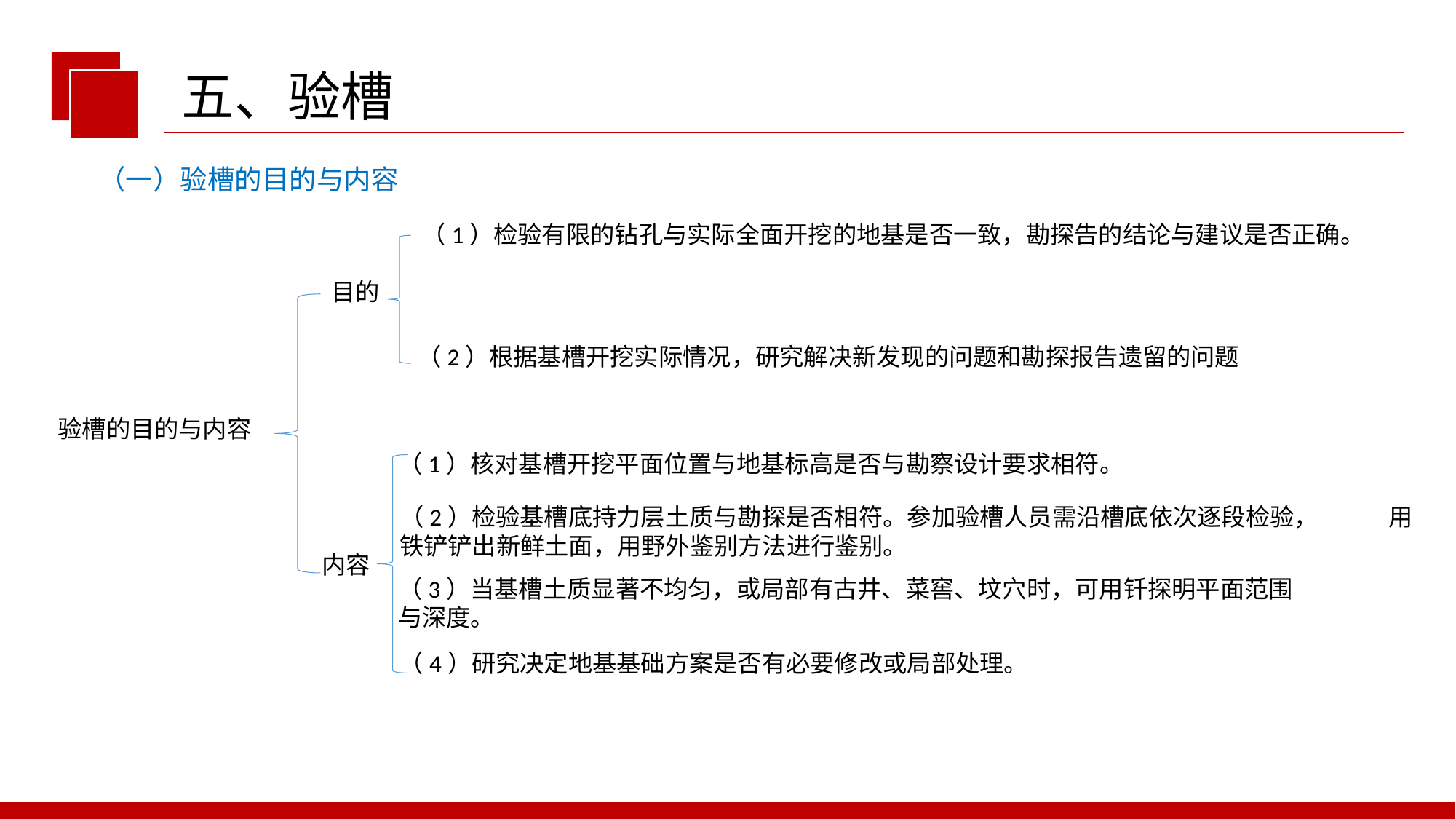

五、验槽
（一）验槽的目的与内容
（1）检验有限的钻孔与实际全面开挖的地基是否一致，勘探告的结论与建议是否正确。

目的

（2）根据基槽开挖实际情况，研究解决新发现的问题和勘探报告遗留的问题
验槽的目的与内容
（1）核对基槽开挖平面位置与地基标高是否与勘察设计要求相符。

（2）检验基槽底持力层土质与勘探是否相符。参加验槽人员需沿槽底依次逐段检验，             用铁铲铲出新鲜土面，用野外鉴别方法进行鉴别。
内容
（3）当基槽土质显著不均匀，或局部有古井、菜窖、坟穴时，可用钎探明平面范围
与深度。
（4）研究决定地基基础方案是否有必要修改或局部处理。